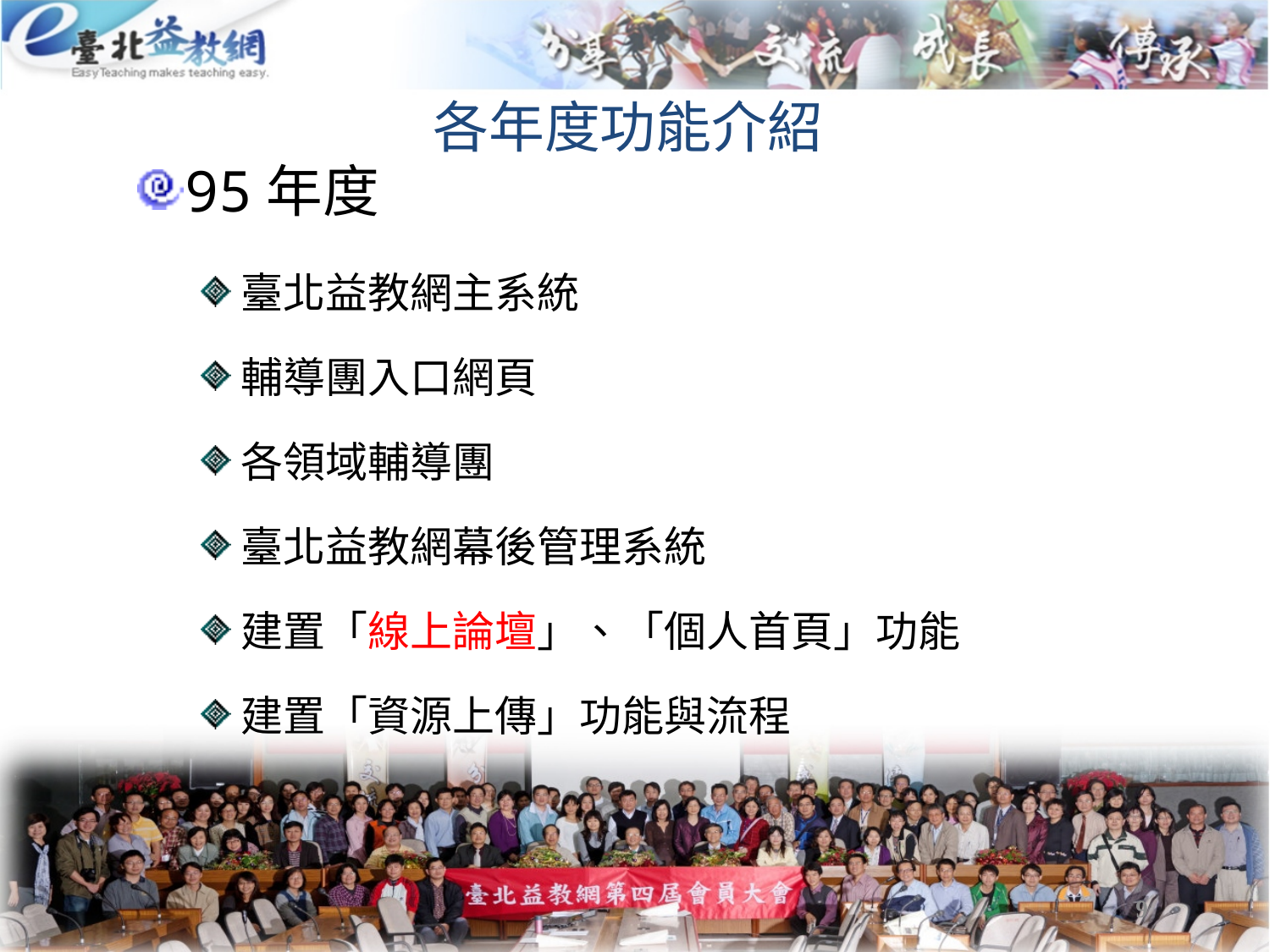

各年度功能介紹
95年度
臺北益教網主系統
輔導團入口網頁
各領域輔導團
臺北益教網幕後管理系統
建置「線上論壇」、「個人首頁」功能
建置「資源上傳」功能與流程
9